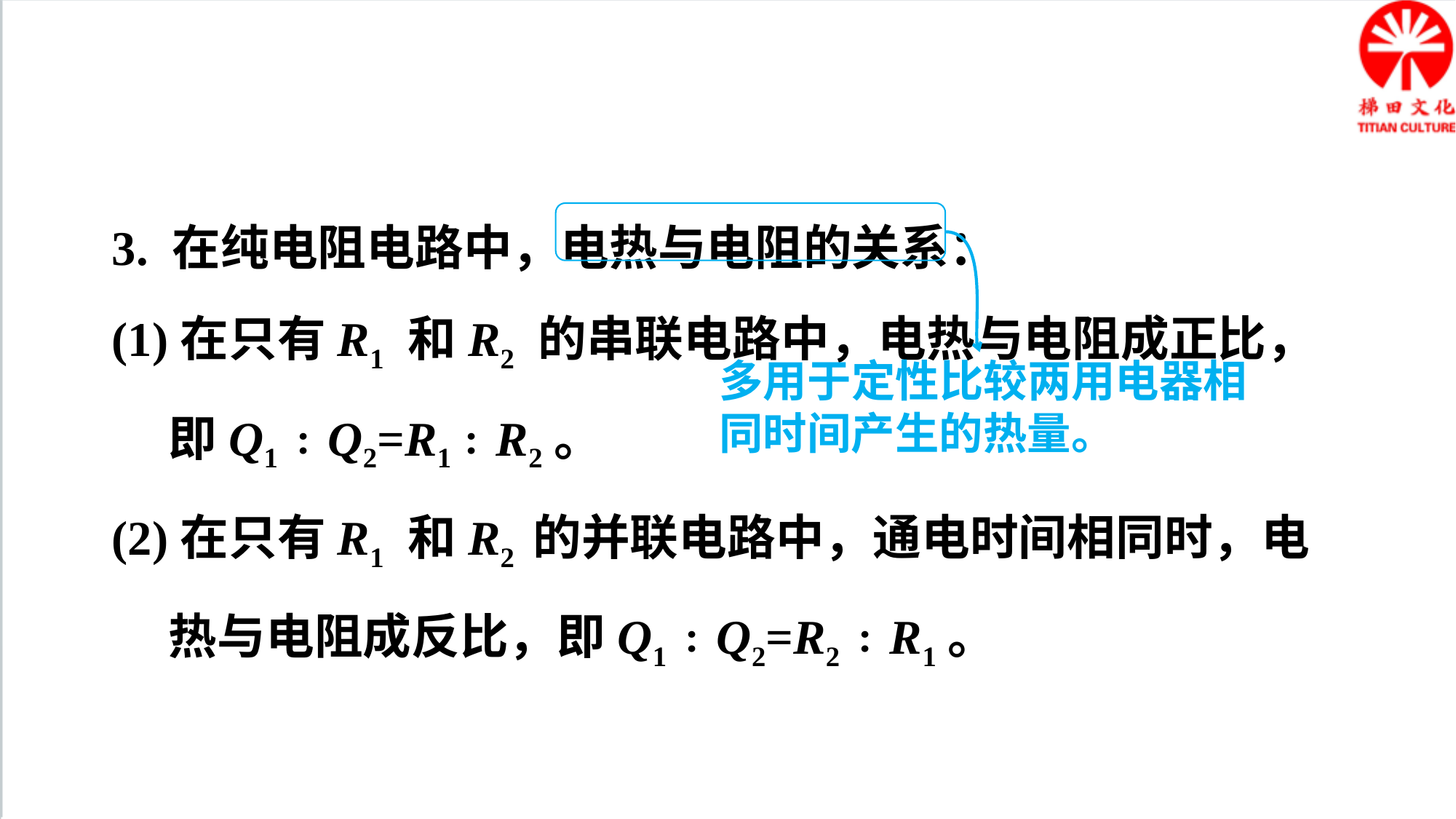

3. 在纯电阻电路中，电热与电阻的关系：
(1)在只有R1 和R2 的串联电路中，电热与电阻成正比，即Q1 ∶ Q2=R1 ∶ R2。
(2)在只有R1 和R2 的并联电路中，通电时间相同时，电热与电阻成反比，即Q1 ∶ Q2=R2 ∶ R1。

多用于定性比较两用电器相同时间产生的热量。